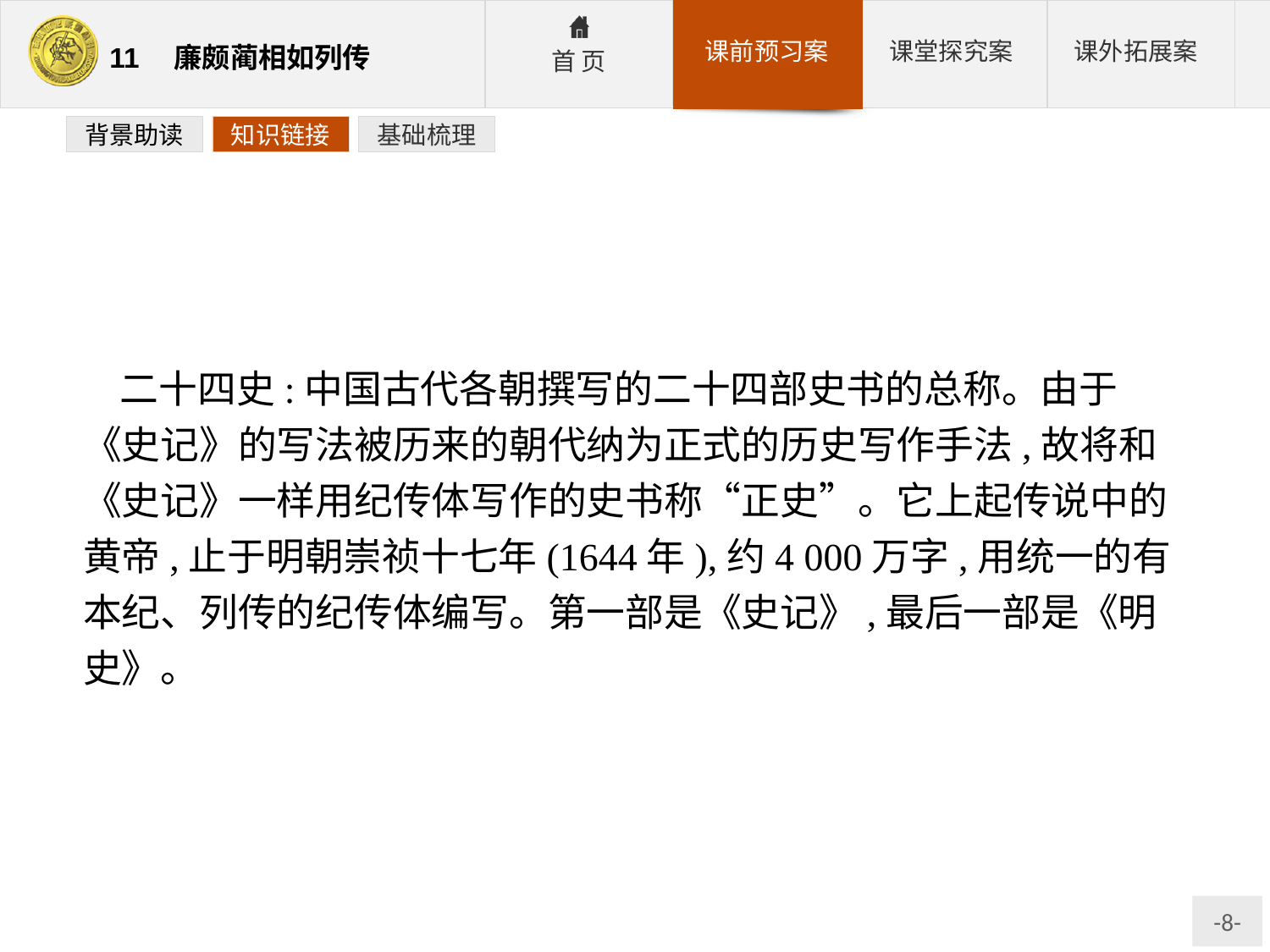

背景助读
知识链接
基础梳理
二十四史:中国古代各朝撰写的二十四部史书的总称。由于《史记》的写法被历来的朝代纳为正式的历史写作手法,故将和《史记》一样用纪传体写作的史书称“正史”。它上起传说中的黄帝,止于明朝崇祯十七年(1644年),约4 000万字,用统一的有本纪、列传的纪传体编写。第一部是《史记》,最后一部是《明史》。